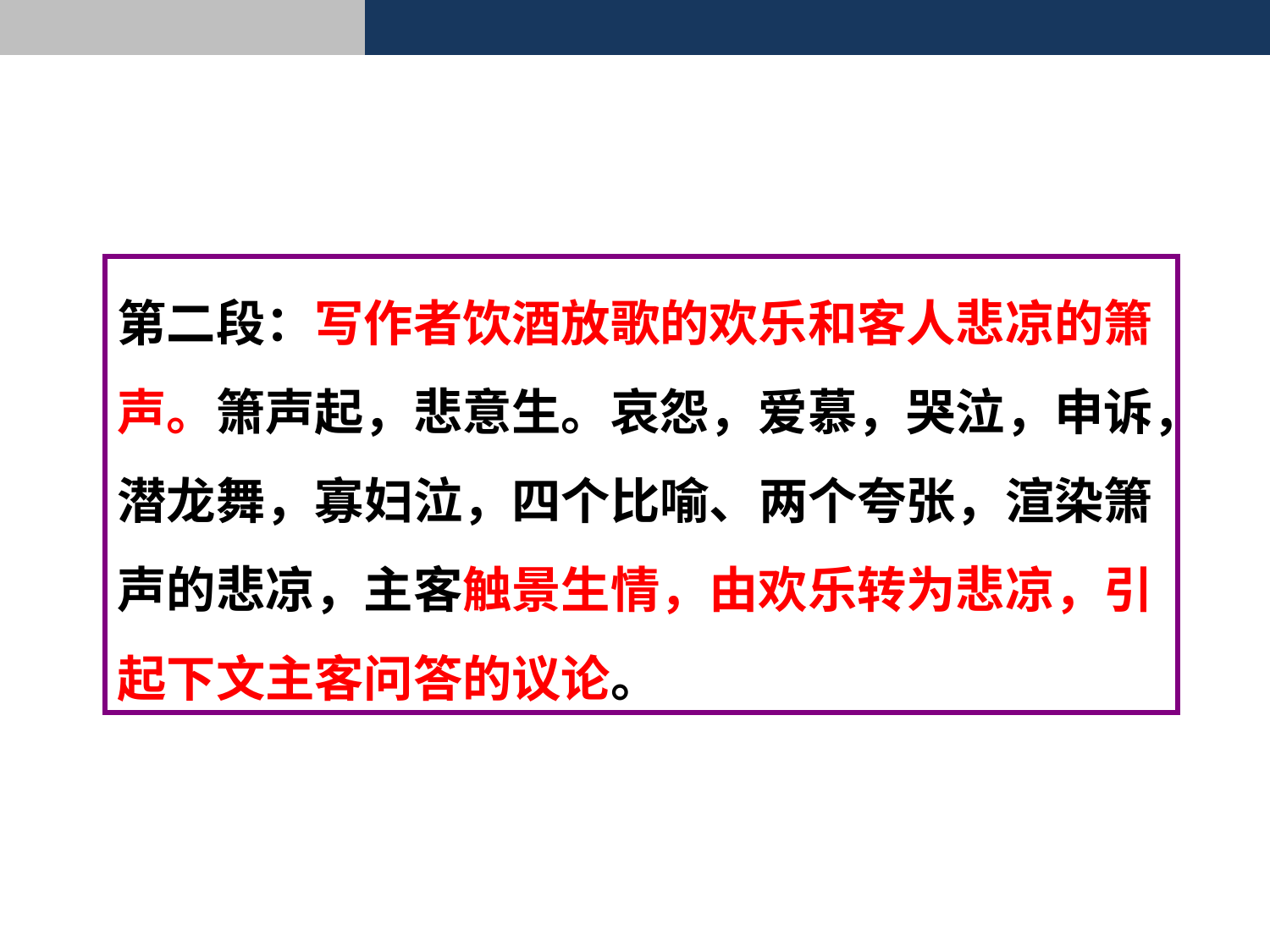

第二段：写作者饮酒放歌的欢乐和客人悲凉的箫声。箫声起，悲意生。哀怨，爱慕，哭泣，申诉，潜龙舞，寡妇泣，四个比喻、两个夸张，渲染箫声的悲凉，主客触景生情，由欢乐转为悲凉，引起下文主客问答的议论。